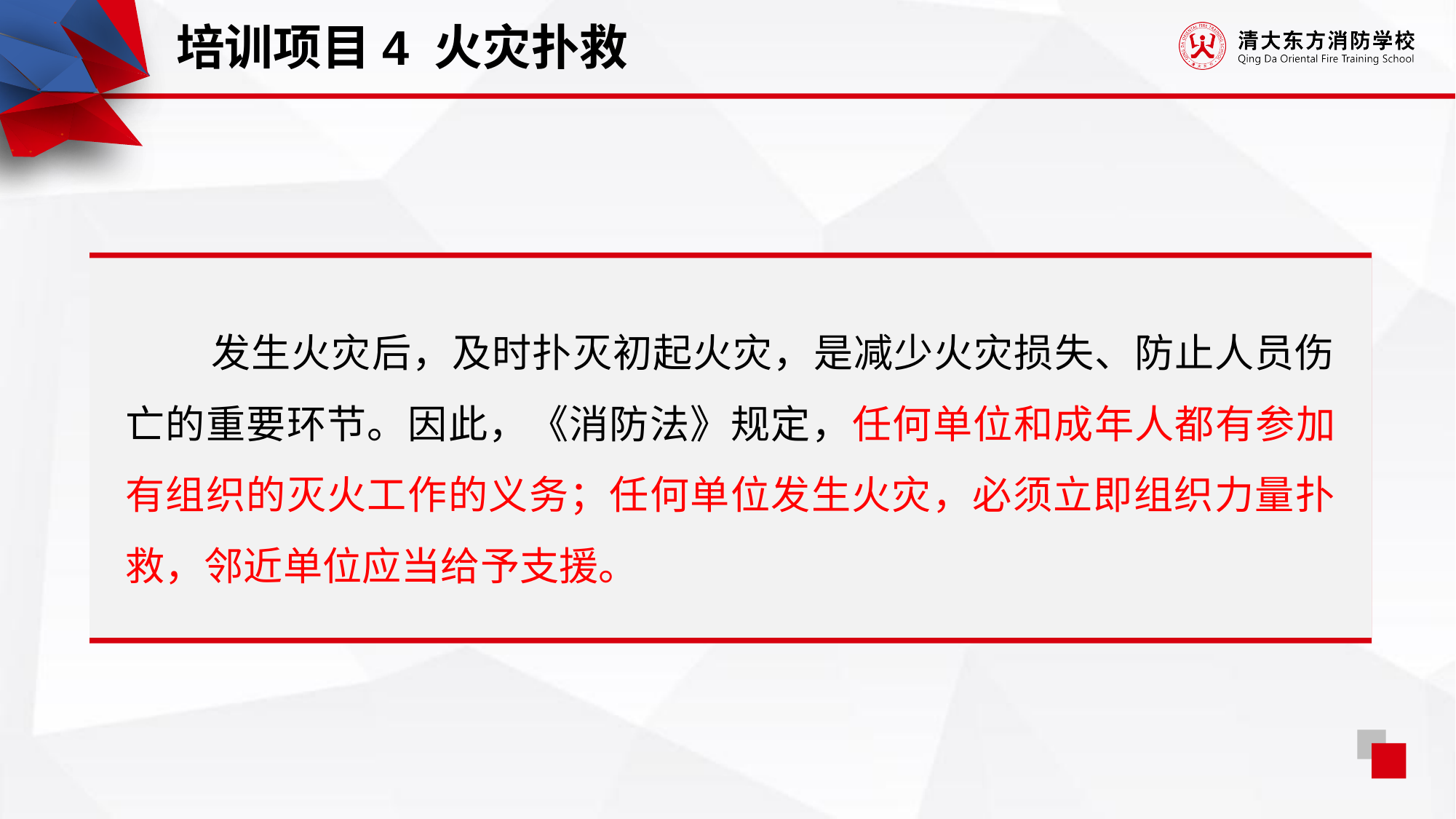

培训项目4 火灾扑救

发生火灾后，及时扑灭初起火灾，是减少火灾损失、防止人员伤亡的重要环节。因此，《消防法》规定，任何单位和成年人都有参加有组织的灭火工作的义务；任何单位发生火灾，必须立即组织力量扑救，邻近单位应当给予支援。